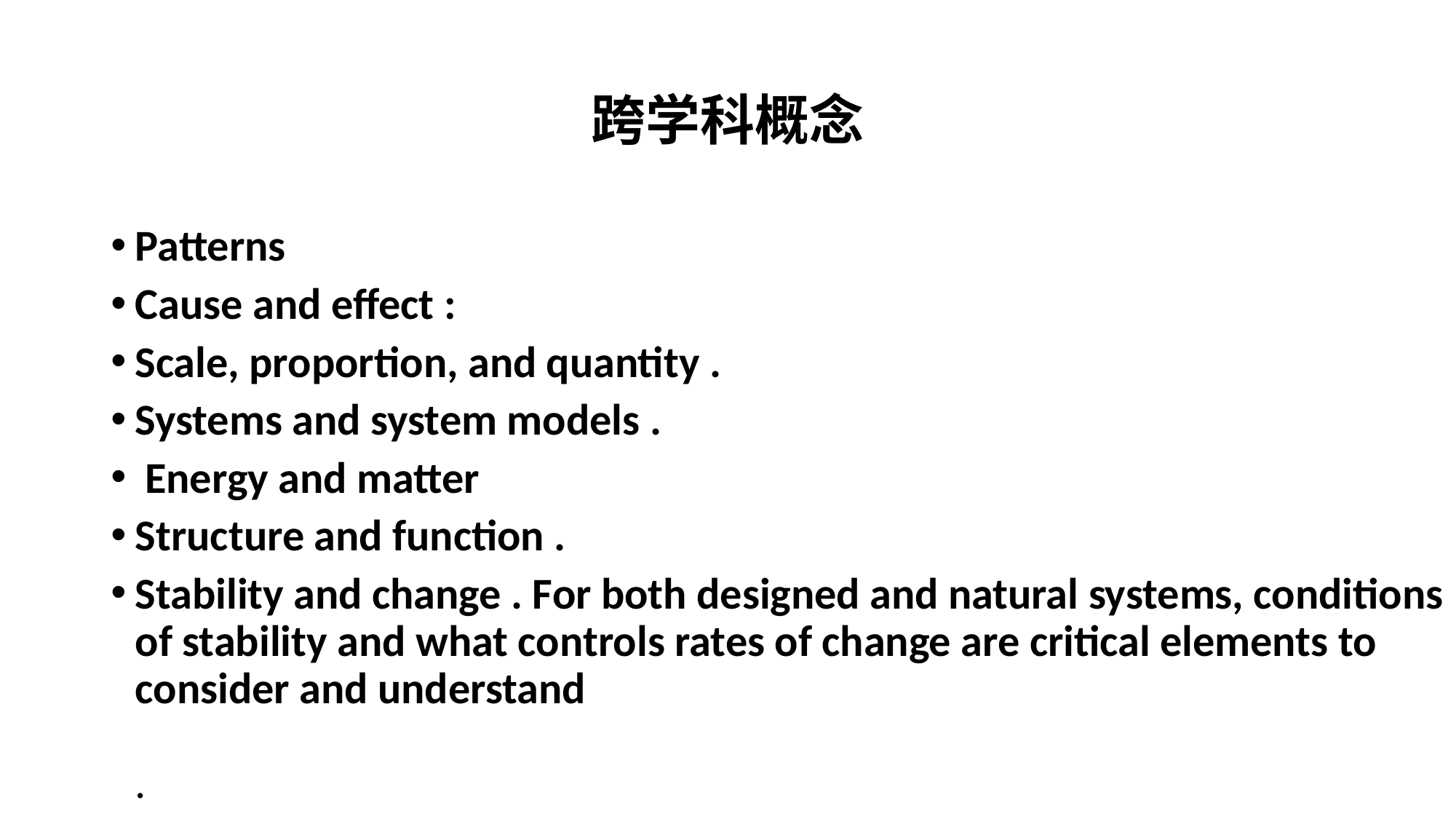

# 跨学科概念
Patterns
Cause and effect :
Scale, proportion, and quantity .
Systems and system models .
 Energy and matter
Structure and function .
Stability and change . For both designed and natural systems, conditions of stability and what controls rates of change are critical elements to consider and understand
.